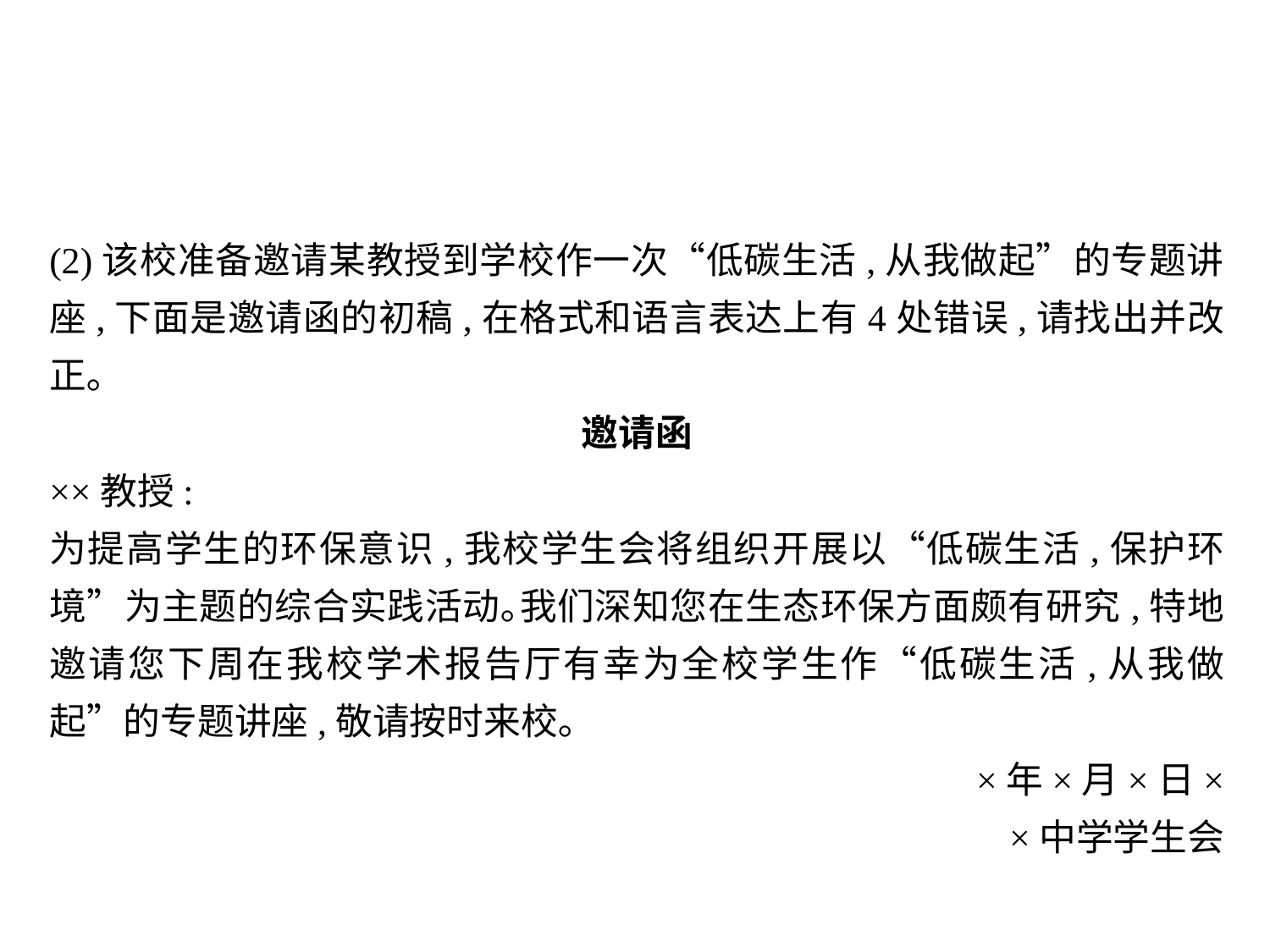

(2)该校准备邀请某教授到学校作一次“低碳生活,从我做起”的专题讲座,下面是邀请函的初稿,在格式和语言表达上有4处错误,请找出并改正｡
邀请函
××教授:
为提高学生的环保意识,我校学生会将组织开展以“低碳生活,保护环境”为主题的综合实践活动｡我们深知您在生态环保方面颇有研究,特地邀请您下周在我校学术报告厅有幸为全校学生作“低碳生活,从我做起”的专题讲座,敬请按时来校｡
×年×月×日×
×中学学生会